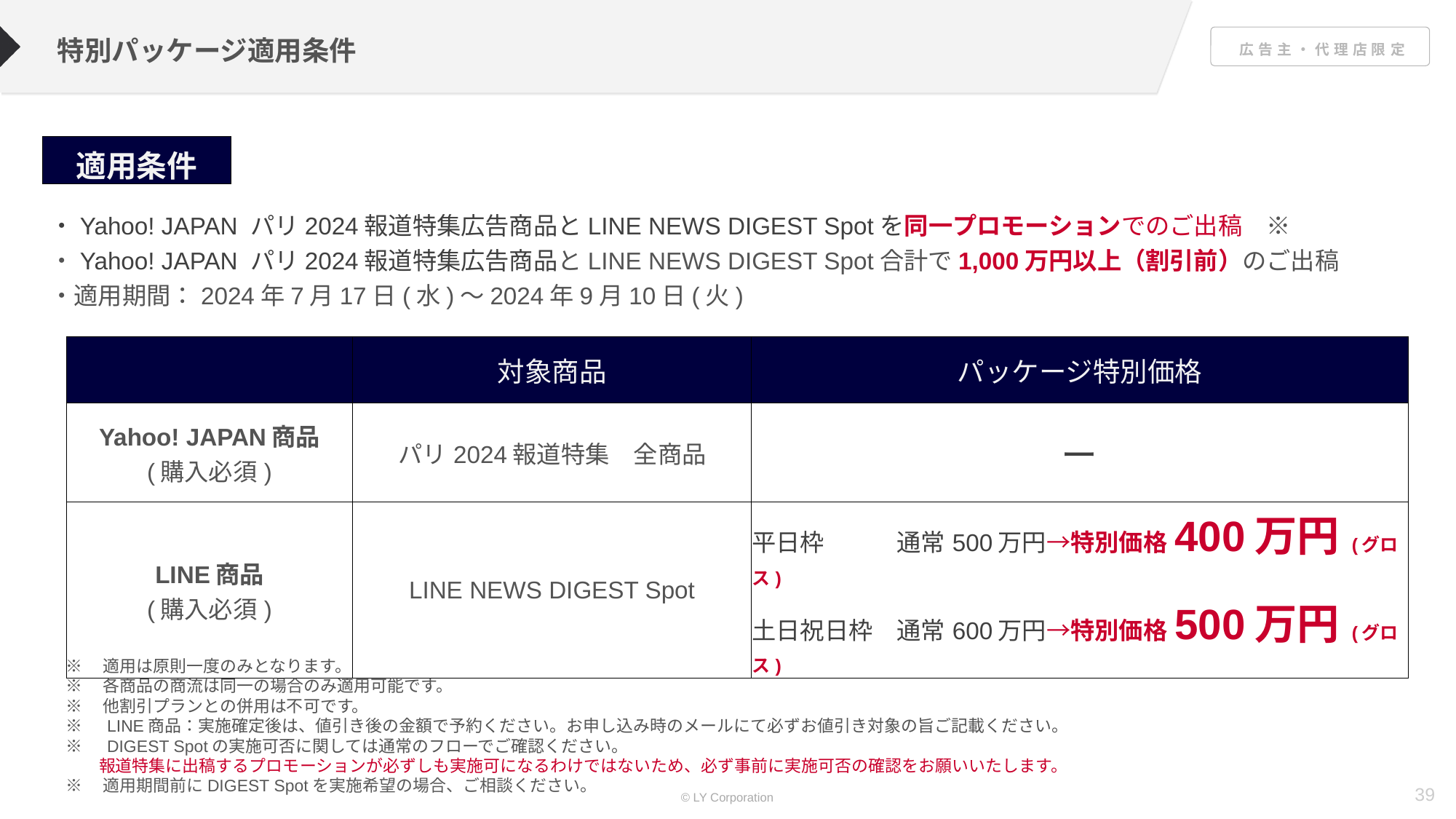

特別パッケージ適用条件
| 適用条件​ |
| --- |
・Yahoo! JAPAN パリ2024報道特集広告商品とLINE NEWS DIGEST Spotを同一プロモーションでのご出稿　※
・Yahoo! JAPAN パリ2024報道特集広告商品とLINE NEWS DIGEST Spot合計で1,000万円以上（割引前）のご出稿
・適用期間：2024年7月17日(水)～2024年9月10日(火)
|  | 対象商品 | パッケージ特別価格 |
| --- | --- | --- |
| Yahoo! JAPAN商品 (購入必須) | パリ2024報道特集　全商品 | ー |
| LINE商品 (購入必須) | LINE NEWS DIGEST Spot | 平日枠　　　通常500万円→特別価格400万円(グロス) 土日祝日枠　通常600万円→特別価格500万円(グロス) |
※　適用は原則一度のみとなります。
※　各商品の商流は同一の場合のみ適用可能です。
※　他割引プランとの併用は不可です。
※　LINE商品：実施確定後は、値引き後の金額で予約ください。お申し込み時のメールにて必ずお値引き対象の旨ご記載ください。
※　DIGEST Spotの実施可否に関しては通常のフローでご確認ください。
　　報道特集に出稿するプロモーションが必ずしも実施可になるわけではないため、必ず事前に実施可否の確認をお願いいたします。
※　適用期間前にDIGEST Spotを実施希望の場合、ご相談ください。